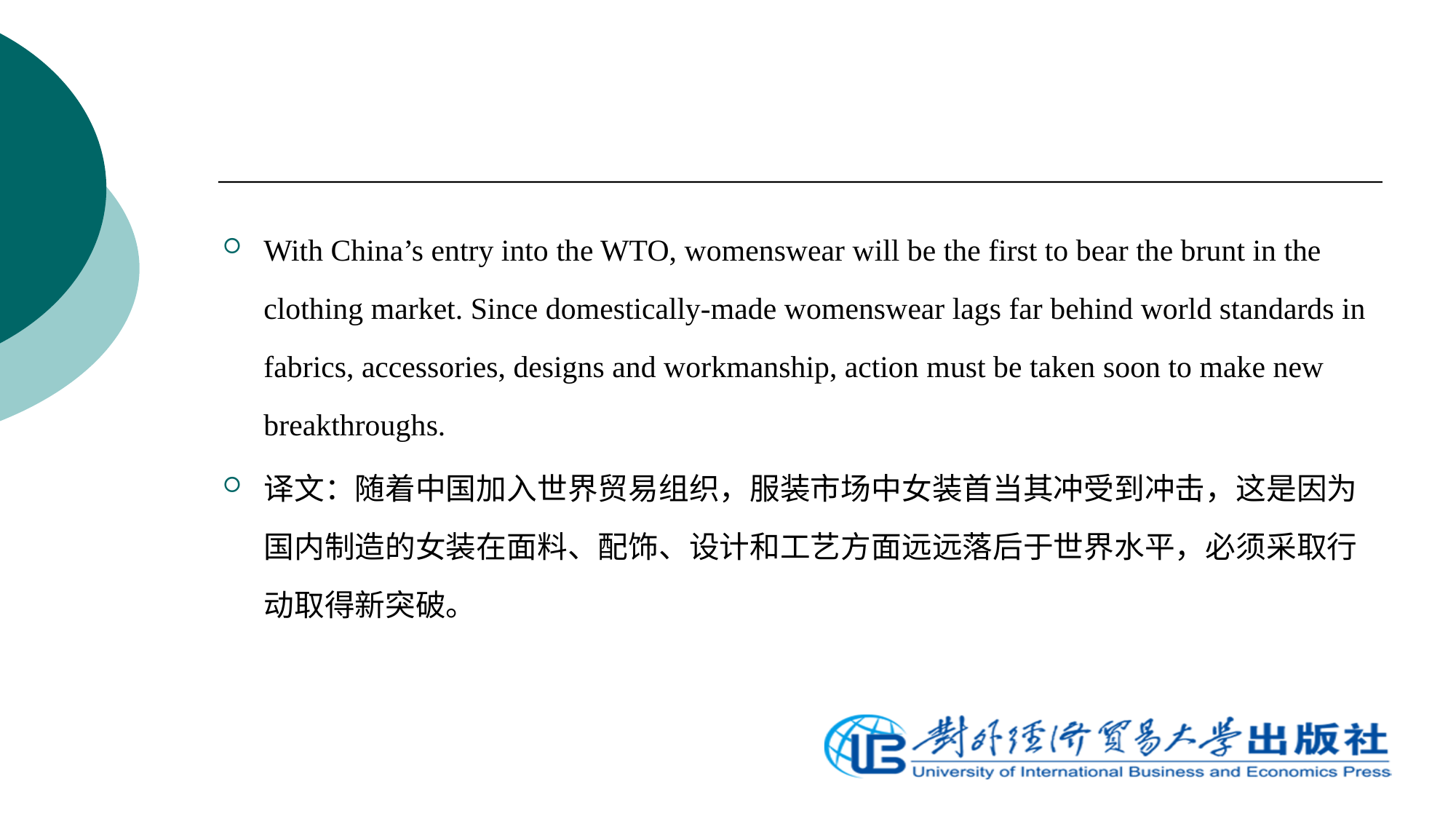

With China’s entry into the WTO, womenswear will be the first to bear the brunt in the clothing market. Since domestically-made womenswear lags far behind world standards in fabrics, accessories, designs and workmanship, action must be taken soon to make new breakthroughs.
译文：随着中国加入世界贸易组织，服装市场中女装首当其冲受到冲击，这是因为国内制造的女装在面料、配饰、设计和工艺方面远远落后于世界水平，必须采取行动取得新突破。